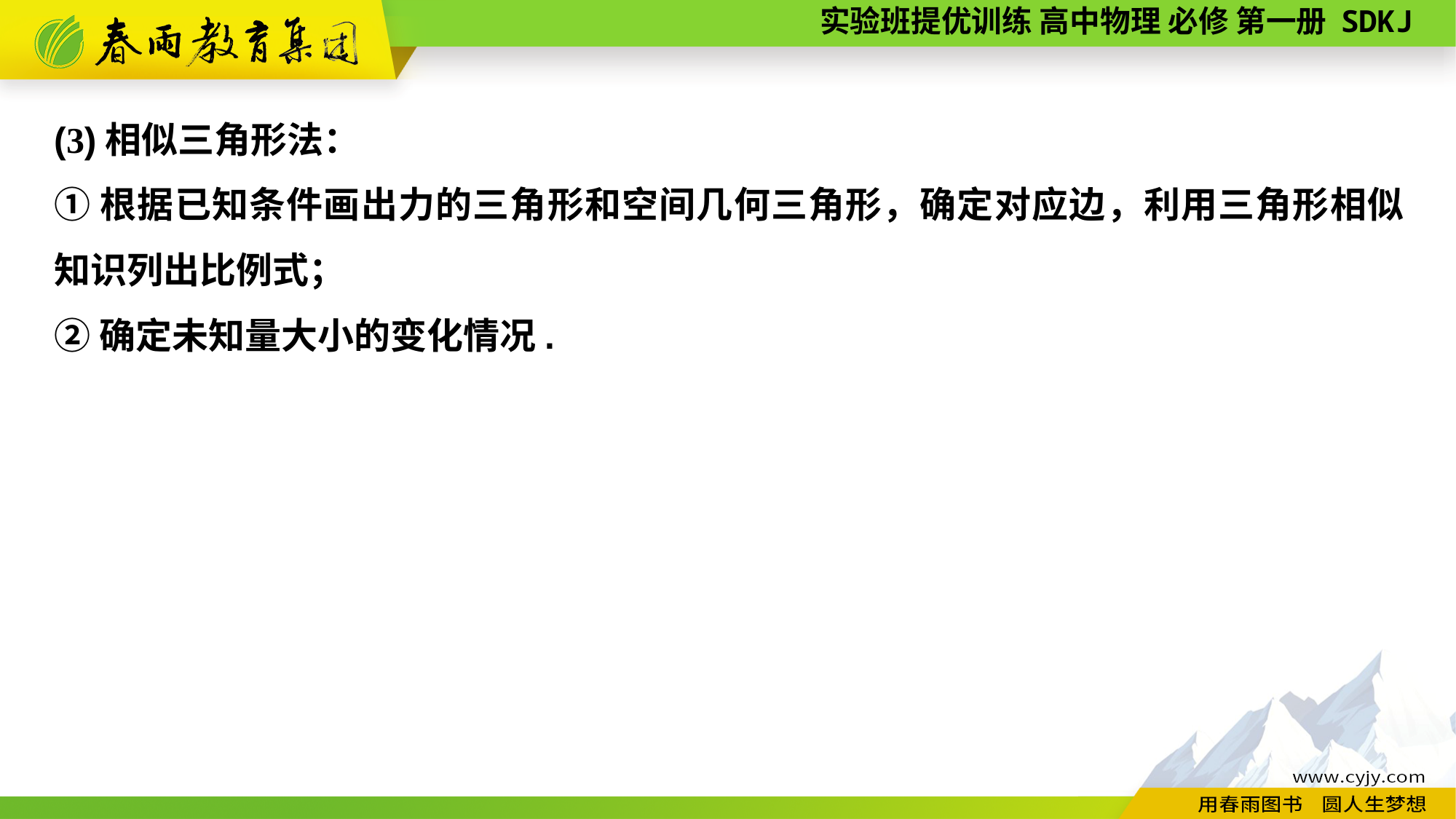

(3)相似三角形法：
①根据已知条件画出力的三角形和空间几何三角形，确定对应边，利用三角形相似知识列出比例式；
②确定未知量大小的变化情况.